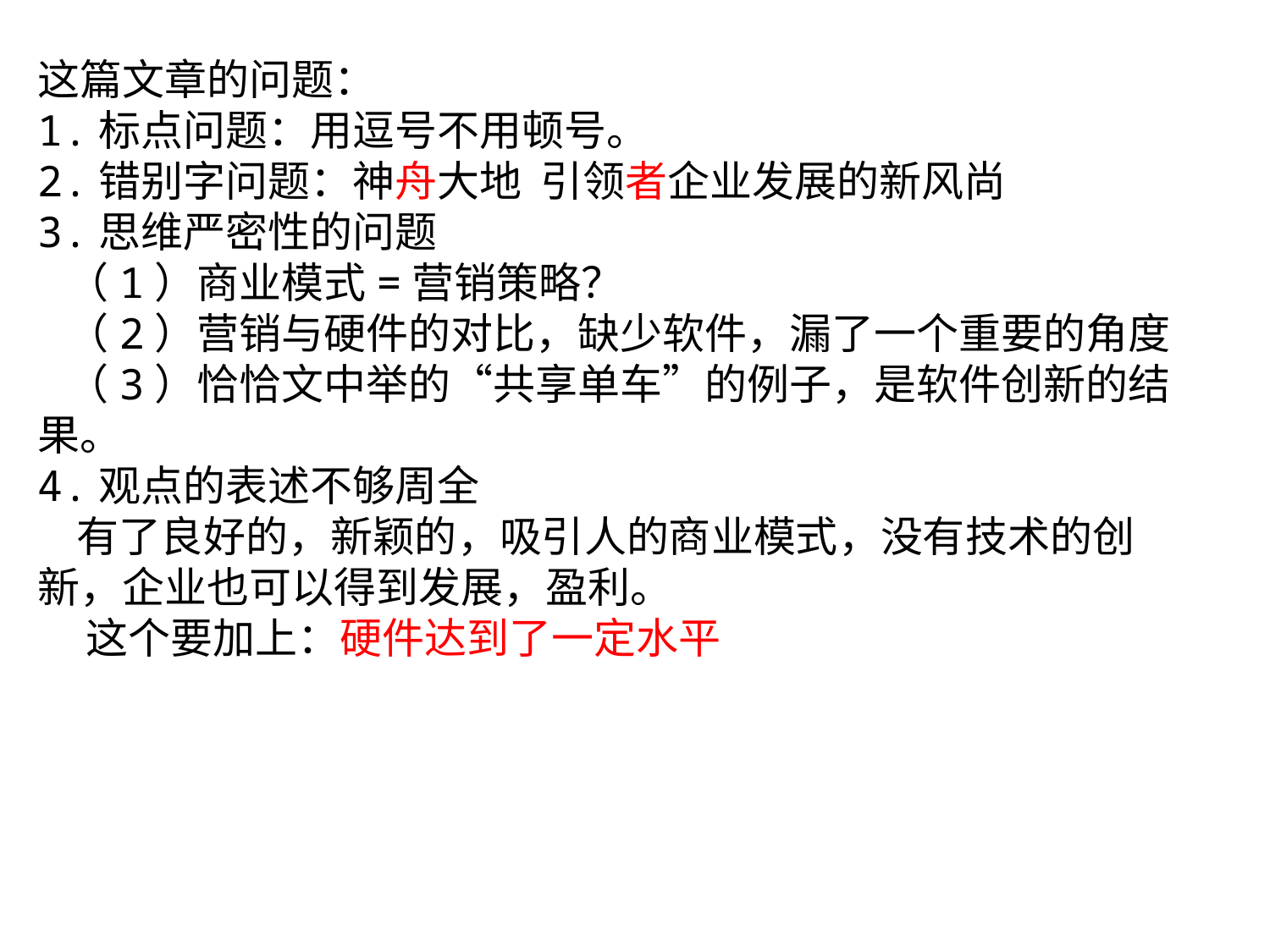

这篇文章的问题：
1.标点问题：用逗号不用顿号。
2.错别字问题：神舟大地  引领者企业发展的新风尚
3.思维严密性的问题
  （1）商业模式=营销策略？
  （2）营销与硬件的对比，缺少软件，漏了一个重要的角度
  （3）恰恰文中举的“共享单车”的例子，是软件创新的结果。
4.观点的表述不够周全
   有了良好的，新颖的，吸引人的商业模式，没有技术的创新，企业也可以得到发展，盈利。
    这个要加上：硬件达到了一定水平